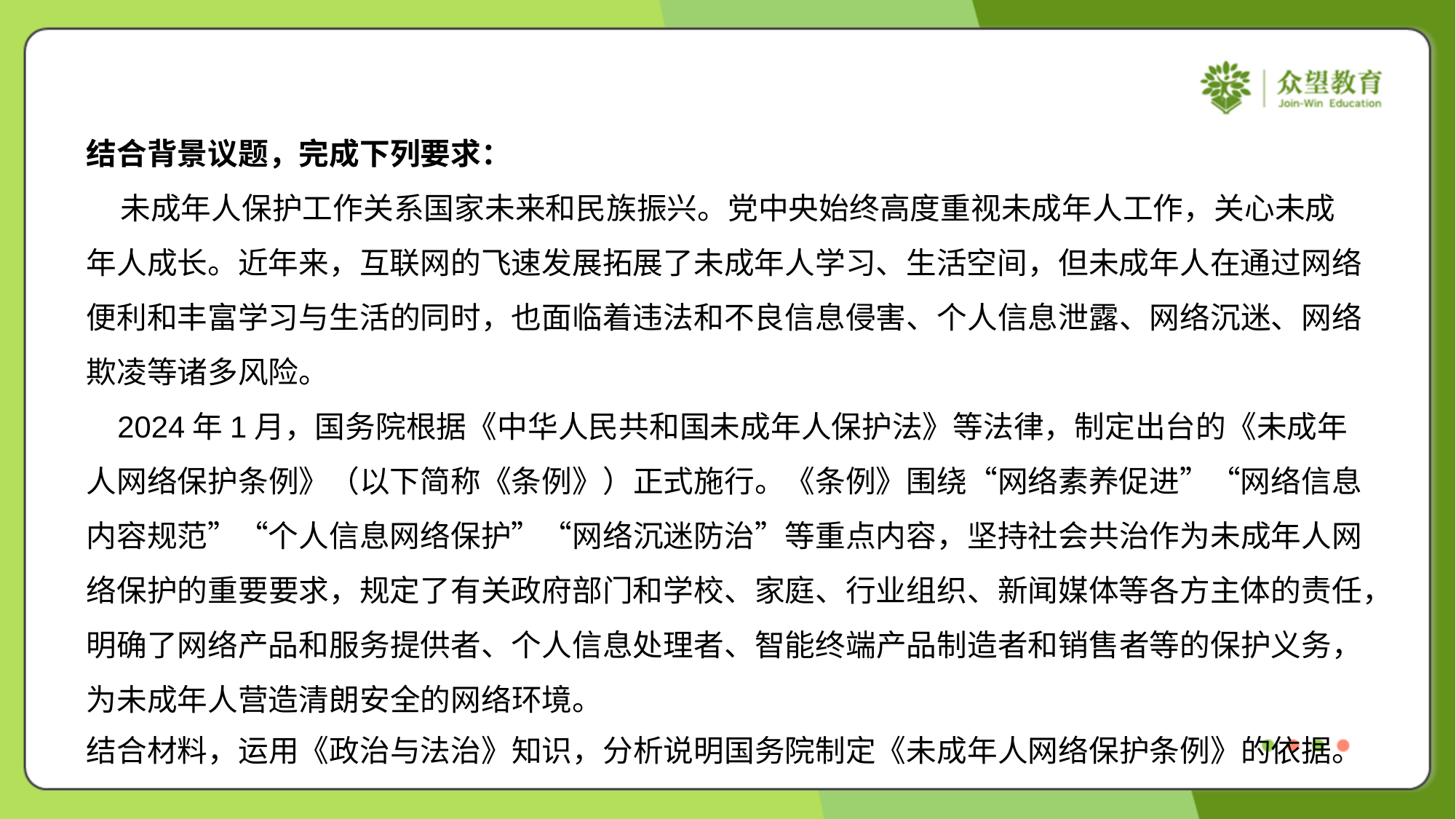

结合背景议题，完成下列要求：
    未成年人保护工作关系国家未来和民族振兴。党中央始终高度重视未成年人工作，关心未成
年人成长。近年来，互联网的飞速发展拓展了未成年人学习、生活空间，但未成年人在通过网络
便利和丰富学习与生活的同时，也面临着违法和不良信息侵害、个人信息泄露、网络沉迷、网络
欺凌等诸多风险。
    2024年1月，国务院根据《中华人民共和国未成年人保护法》等法律，制定出台的《未成年
人网络保护条例》（以下简称《条例》）正式施行。《条例》围绕“网络素养促进”“网络信息
内容规范”“个人信息网络保护”“网络沉迷防治”等重点内容，坚持社会共治作为未成年人网
络保护的重要要求，规定了有关政府部门和学校、家庭、行业组织、新闻媒体等各方主体的责任，
明确了网络产品和服务提供者、个人信息处理者、智能终端产品制造者和销售者等的保护义务，
为未成年人营造清朗安全的网络环境。
结合材料，运用《政治与法治》知识，分析说明国务院制定《未成年人网络保护条例》的依据。